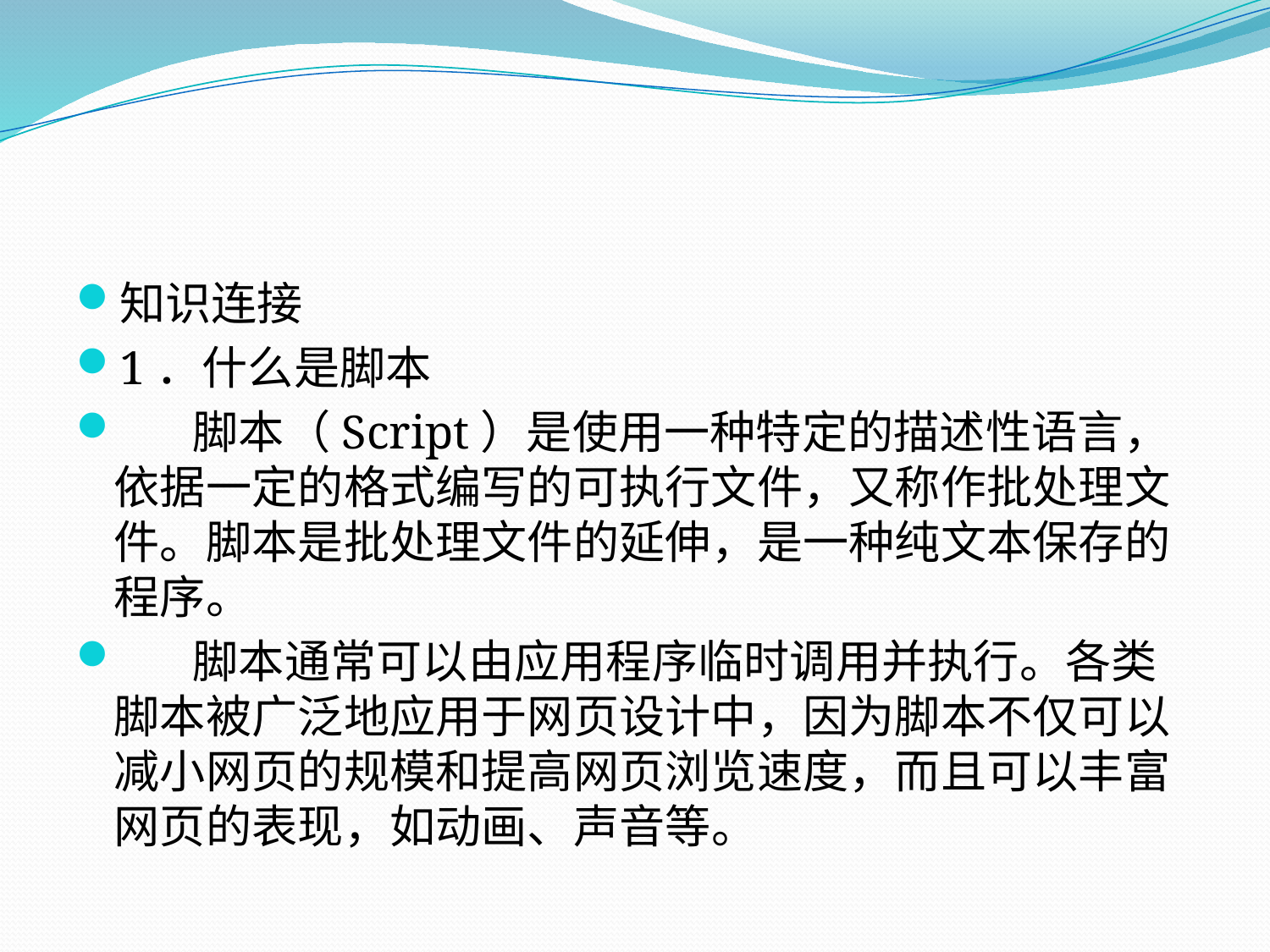

#
知识连接
1．什么是脚本
      脚本（Script）是使用一种特定的描述性语言，依据一定的格式编写的可执行文件，又称作批处理文件。脚本是批处理文件的延伸，是一种纯文本保存的程序。
      脚本通常可以由应用程序临时调用并执行。各类脚本被广泛地应用于网页设计中，因为脚本不仅可以减小网页的规模和提高网页浏览速度，而且可以丰富网页的表现，如动画、声音等。